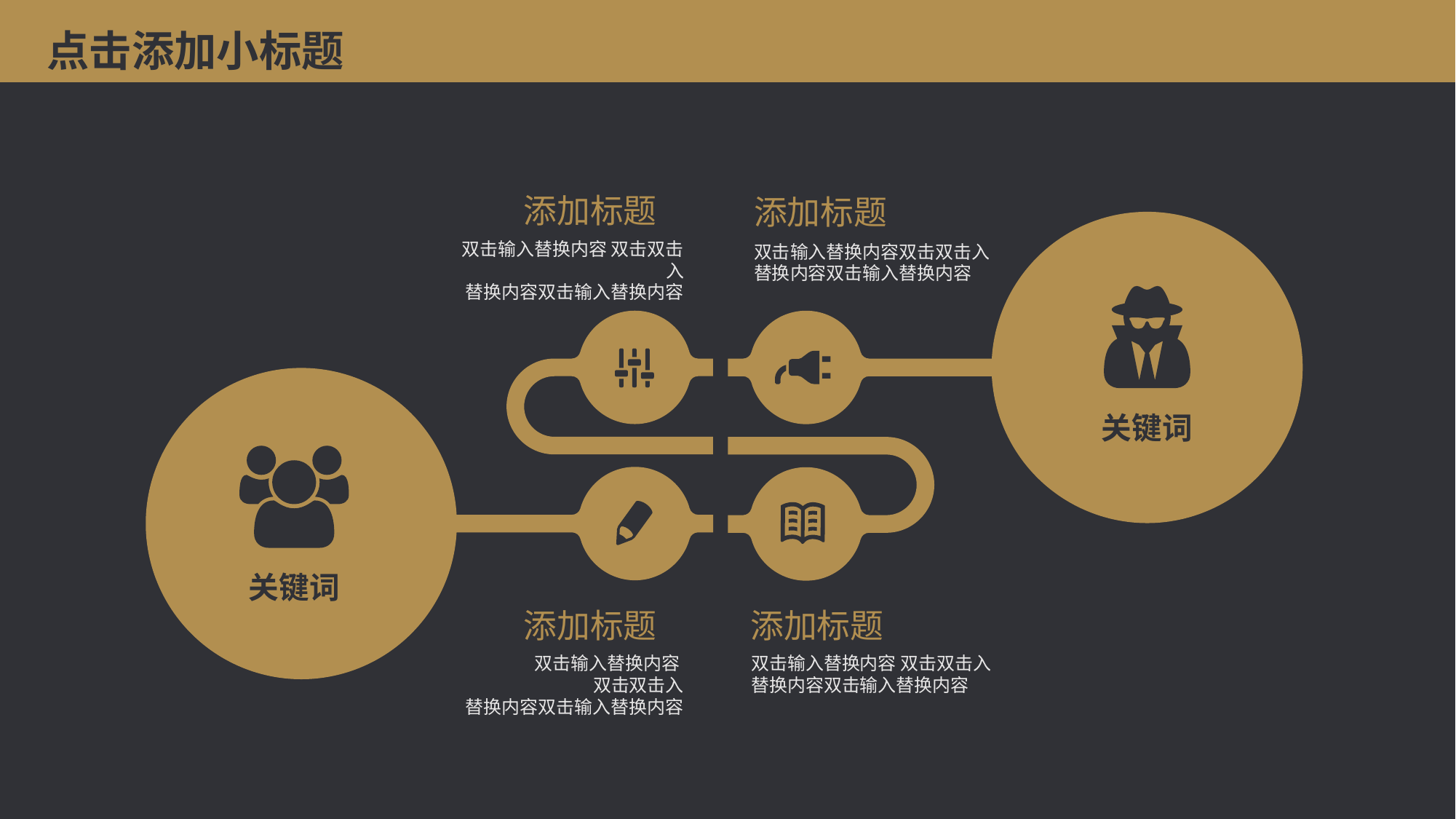

点击添加小标题
添加标题
添加标题

关键词
双击输入替换内容 双击双击入
替换内容双击输入替换内容
双击输入替换内容双击双击入替换内容双击输入替换内容

关键词

添加标题
添加标题
双击输入替换内容
双击双击入
替换内容双击输入替换内容
双击输入替换内容 双击双击入替换内容双击输入替换内容